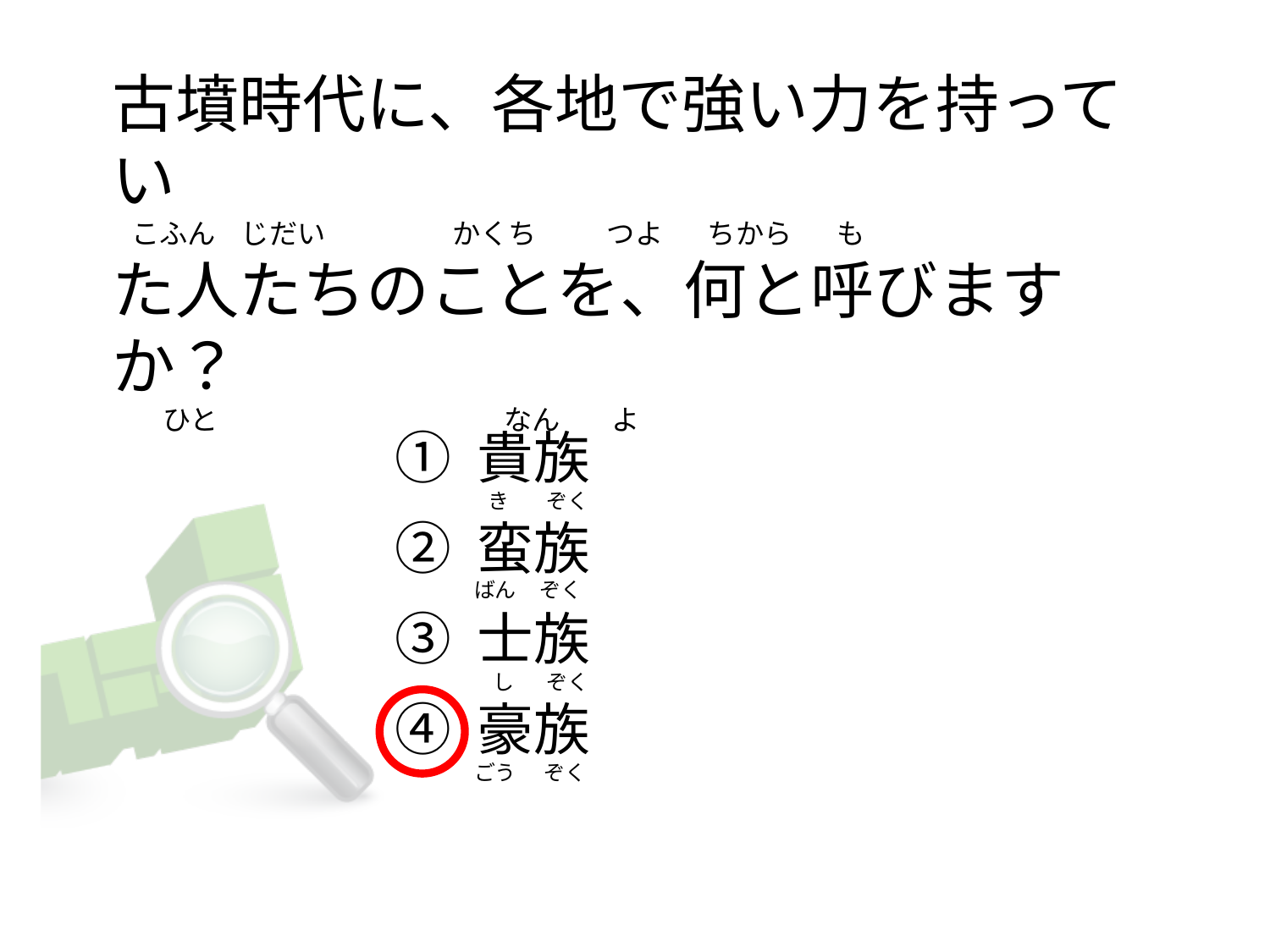

# 古墳時代に、各地で強い力を持ってい    こふん    じだい                    かくち           つよ       ちから       も た人たちのことを、何と呼びますか？         ひと                                             なん        よ
① 貴族
② 蛮族
③ 士族
④ 豪族
  き        ぞく
ばん     ぞく
   し       ぞく

ごう      ぞく